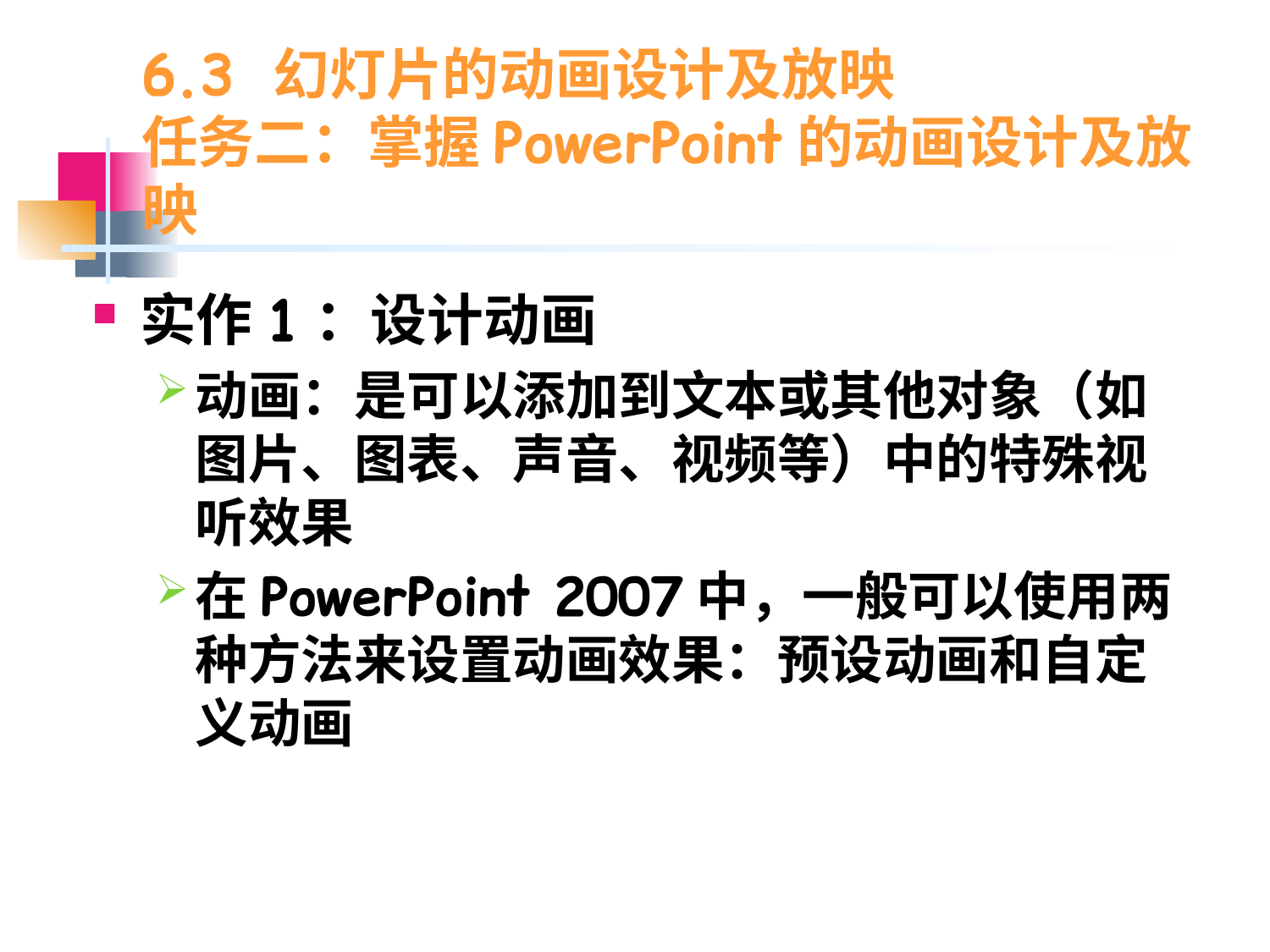

# 6.3 幻灯片的动画设计及放映 任务二：掌握PowerPoint的动画设计及放映
实作1：设计动画
动画：是可以添加到文本或其他对象（如图片、图表、声音、视频等）中的特殊视听效果
在PowerPoint 2007中，一般可以使用两种方法来设置动画效果：预设动画和自定义动画